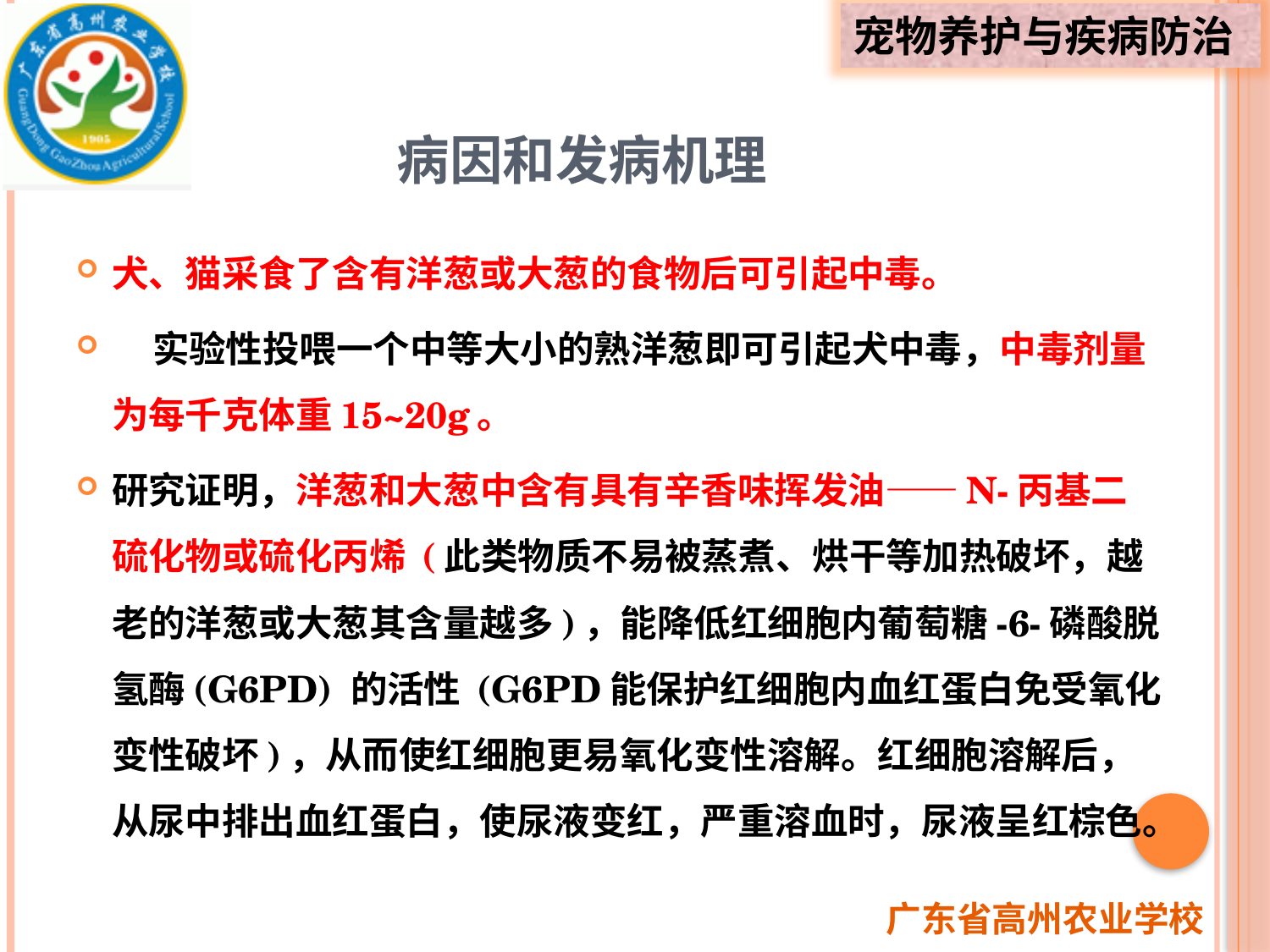

# 病因和发病机理
犬、猫采食了含有洋葱或大葱的食物后可引起中毒。
    实验性投喂一个中等大小的熟洋葱即可引起犬中毒，中毒剂量为每千克体重15~20g。
研究证明，洋葱和大葱中含有具有辛香味挥发油——N-丙基二硫化物或硫化丙烯 (此类物质不易被蒸煮、烘干等加热破坏，越老的洋葱或大葱其含量越多)，能降低红细胞内葡萄糖-6-磷酸脱氢酶(G6PD) 的活性 (G6PD能保护红细胞内血红蛋白免受氧化变性破坏)，从而使红细胞更易氧化变性溶解。红细胞溶解后，从尿中排出血红蛋白，使尿液变红，严重溶血时，尿液呈红棕色。